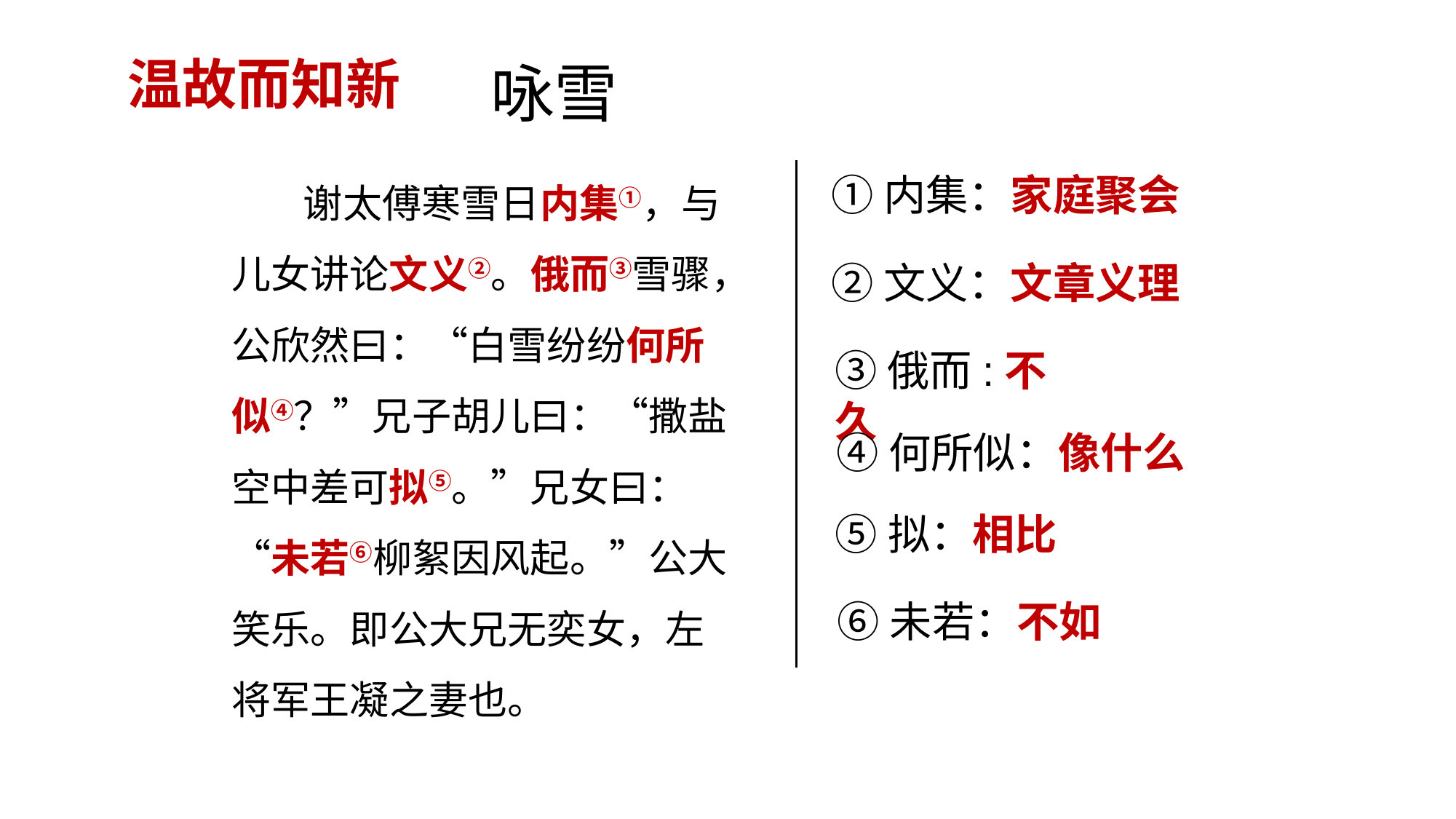

# 咏雪
温故而知新
       谢太傅寒雪日内集①，与儿女讲论文义②。俄而③雪骤，公欣然曰：“白雪纷纷何所似④？”兄子胡儿曰：“撒盐空中差可拟⑤。”兄女曰：“未若⑥柳絮因风起。”公大笑乐。即公大兄无奕女，左将军王凝之妻也。
①内集：家庭聚会
②文义：文章义理
③俄而:不久
④何所似：像什么
⑤拟：相比
⑥未若：不如